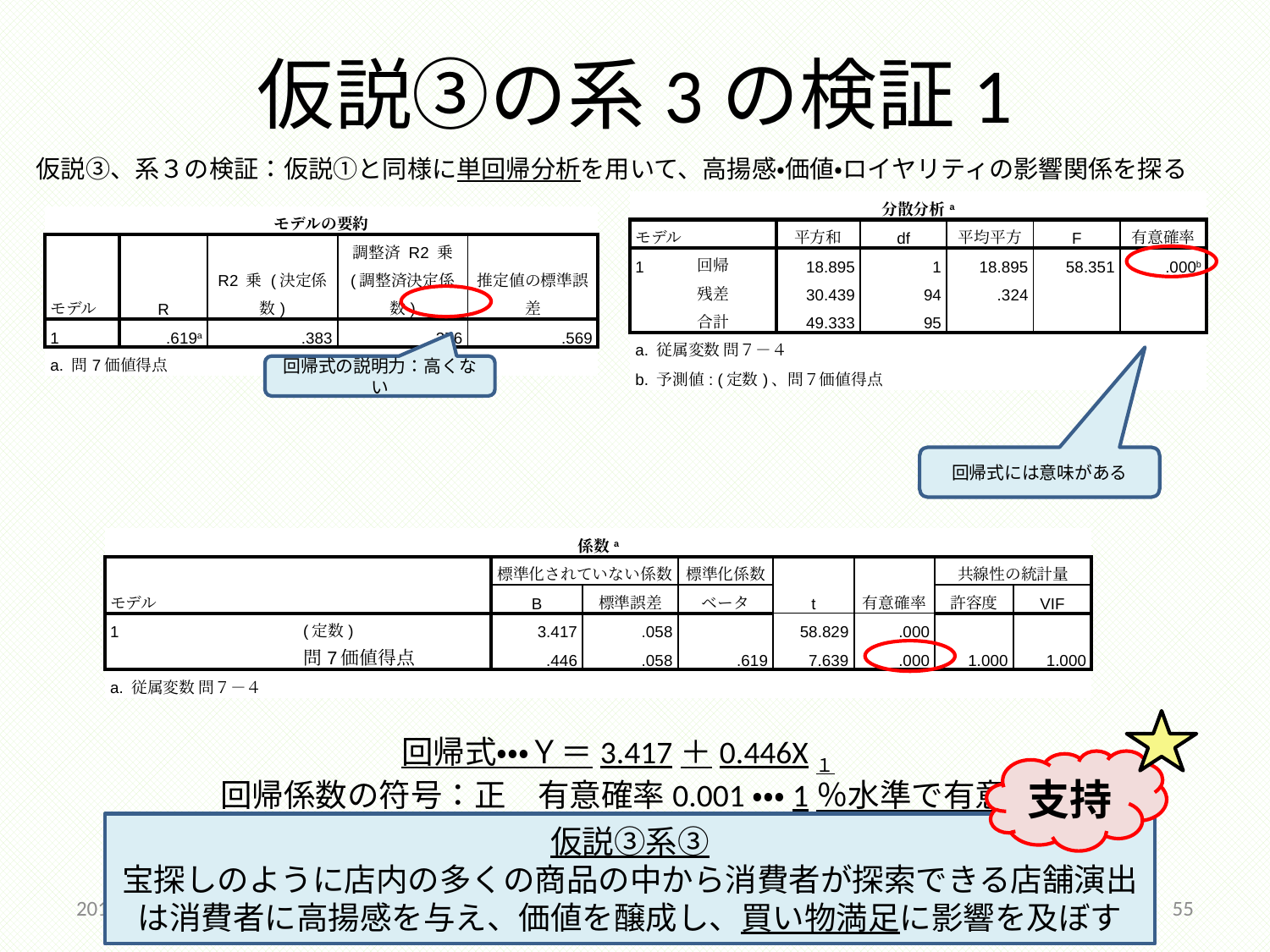

# 仮説③の系3の検証1
仮説③、系３の検証：仮説①と同様に単回帰分析を用いて、高揚感・価値・ロイヤリティの影響関係を探る
| 分散分析a |  |  |  |  |  |  |
| --- | --- | --- | --- | --- | --- | --- |
| モデル |  | 平方和 | df | 平均平方 | F | 有意確率 |
| 1 | 回帰 | 18.895 | 1 | 18.895 | 58.351 | .000b |
|  | 残差 | 30.439 | 94 | .324 |  |  |
|  | 合計 | 49.333 | 95 |  |  |  |
| a. 従属変数 問７－４ |  |  |  |  |  |  |
| b. 予測値: (定数)、問７価値得点 |  |  |  |  |  |  |
| モデルの要約 |  |  |  |  |
| --- | --- | --- | --- | --- |
| モデル | R | R2 乗 (決定係数) | 調整済 R2 乗 (調整済決定係数) | 推定値の標準誤差 |
| 1 | .619a | .383 | .376 | .569 |
| a. 問7価値得点 |  |  |  |  |

回帰式の説明力：高くない
回帰式には意味がある
| 係数a |  |  |  |  |  |  |  |  |
| --- | --- | --- | --- | --- | --- | --- | --- | --- |
| モデル |  | 標準化されていない係数 |  | 標準化係数 | t | 有意確率 | 共線性の統計量 |  |
|  |  | B | 標準誤差 | ベータ |  |  | 許容度 | VIF |
| 1 | (定数) | 3.417 | .058 |  | 58.829 | .000 |  |  |
|  | 問7価値得点 | .446 | .058 | .619 | 7.639 | .000 | 1.000 | 1.000 |
| a. 従属変数 問７－４ |  |  |  |  |  |  |  |  |

回帰式・・・Ｙ＝3.417＋0.446X１
回帰係数の符号：正　有意確率0.001・・・1％水準で有意
支持

仮説③系③
宝探しのように店内の多くの商品の中から消費者が探索できる店舗演出は消費者に高揚感を与え、価値を醸成し、買い物満足に影響を及ぼす

2014/12/18
55